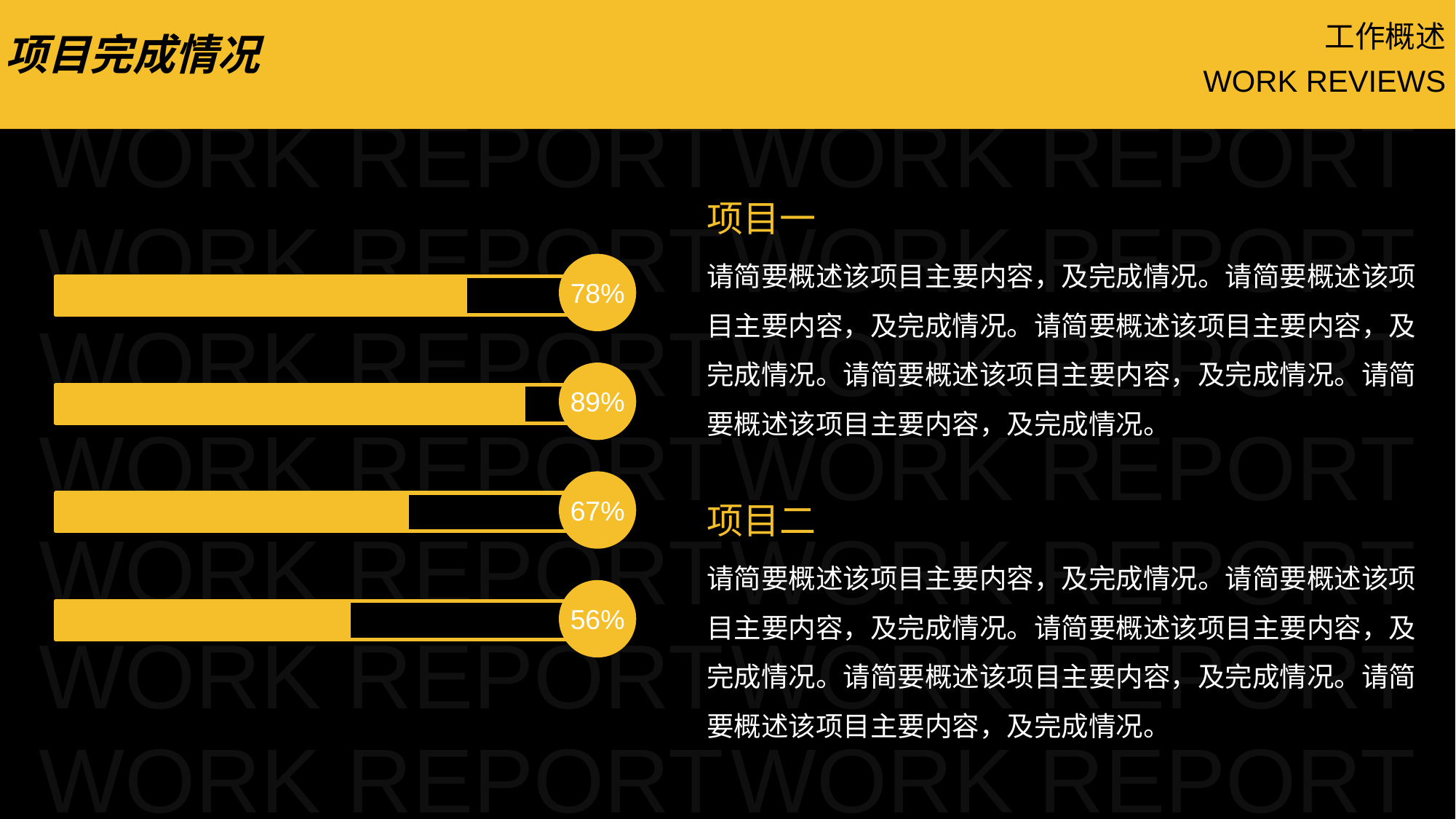

工作概述
项目完成情况
WORK REVIEWS
项目一
请简要概述该项目主要内容，及完成情况。请简要概述该项目主要内容，及完成情况。请简要概述该项目主要内容，及完成情况。请简要概述该项目主要内容，及完成情况。请简要概述该项目主要内容，及完成情况。

### Chart

| Category | 目标完成率 | 实际完成率 |
|---|---|---|
| 项目一 | 100.0 | 56.0 |
| 项目二 | 100.0 | 67.0 |
| 项目三 | 100.0 | 89.0 |
| 项目四 | 100.0 | 78.0 |
78%

89%

67%

56%
项目二
请简要概述该项目主要内容，及完成情况。请简要概述该项目主要内容，及完成情况。请简要概述该项目主要内容，及完成情况。请简要概述该项目主要内容，及完成情况。请简要概述该项目主要内容，及完成情况。